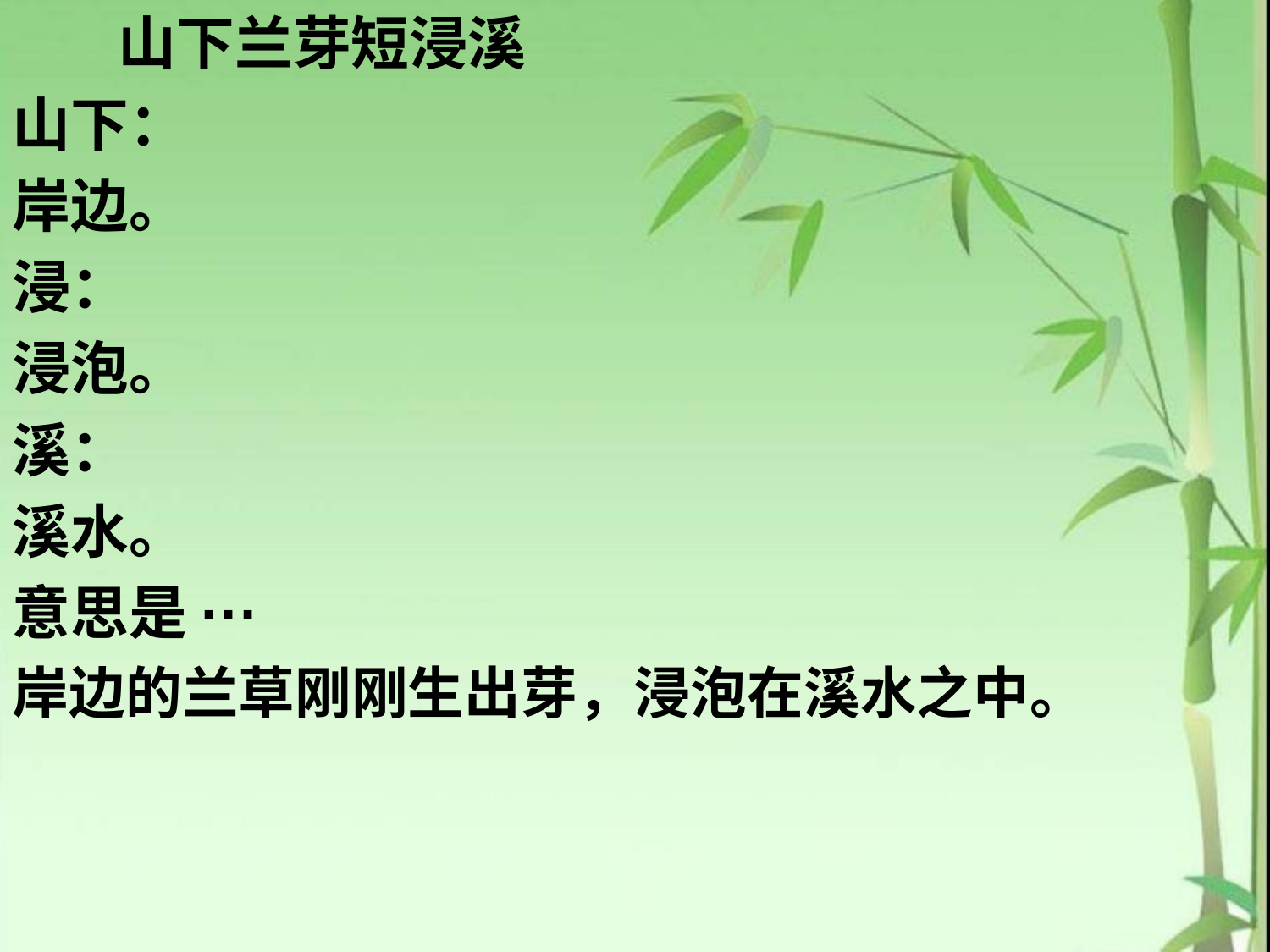

山下兰芽短浸溪
山下：
岸边。
浸：
浸泡。
溪：
溪水。
意思是···
岸边的兰草刚刚生出芽，浸泡在溪水之中。